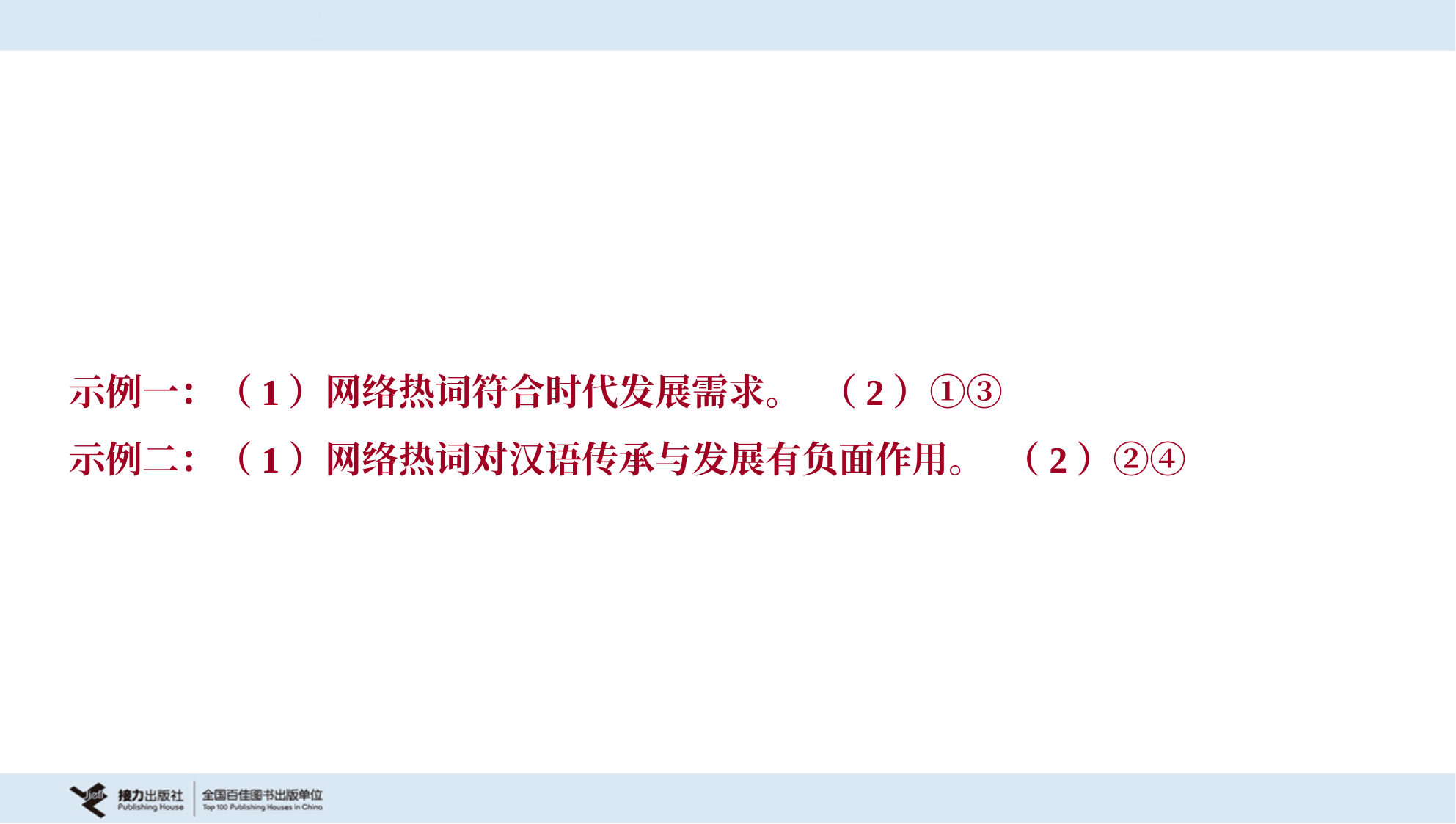

示例一：（1）网络热词符合时代发展需求。  （2）①③
示例二：（1）网络热词对汉语传承与发展有负面作用。  （2）②④